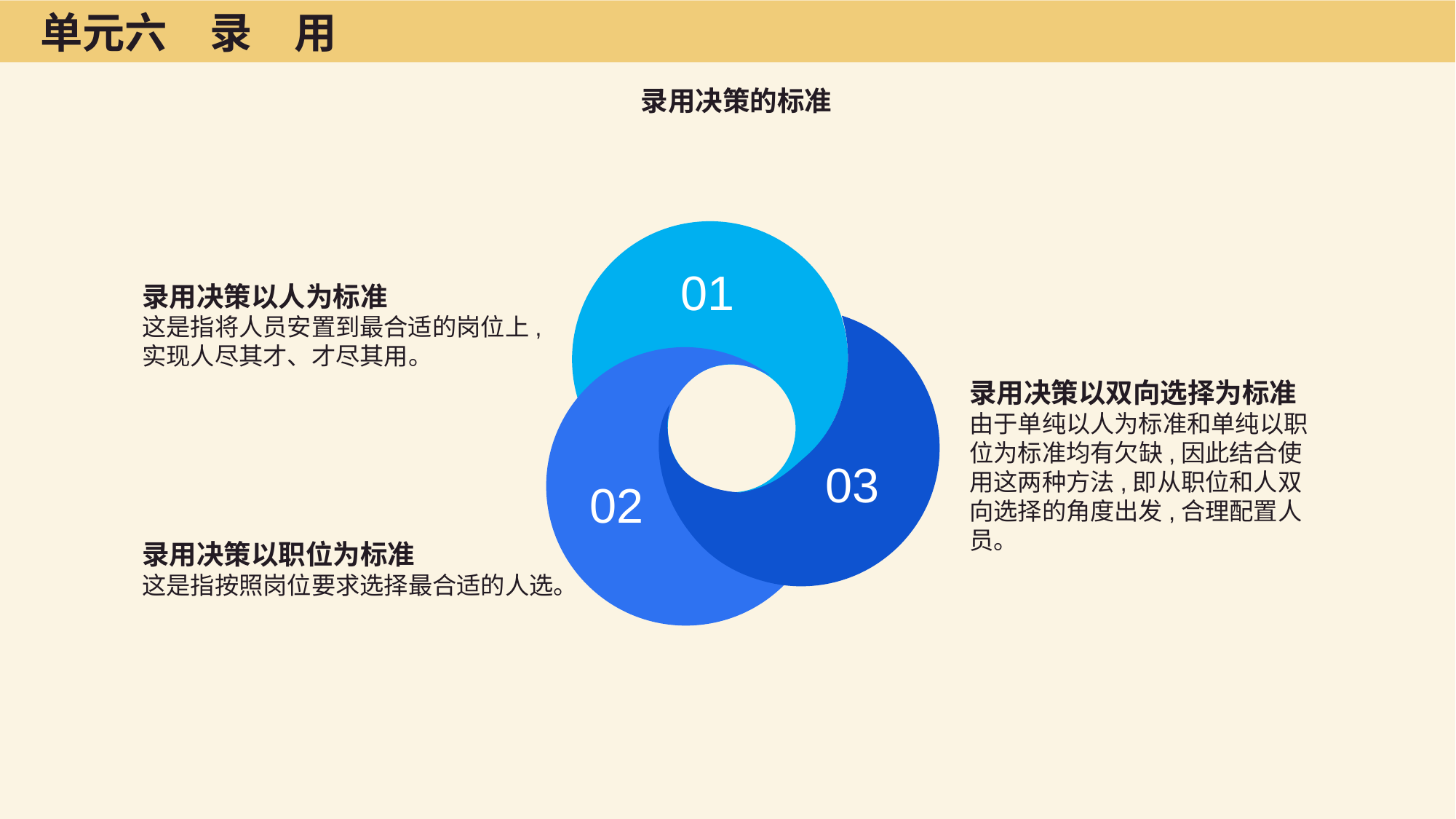

单元六　录　用
录用决策的标准

01
录用决策以人为标准
这是指将人员安置到最合适的岗位上,实现人尽其才、才尽其用。

录用决策以双向选择为标准
由于单纯以人为标准和单纯以职位为标准均有欠缺,因此结合使用这两种方法,即从职位和人双向选择的角度出发,合理配置人员。
03
02
录用决策以职位为标准
这是指按照岗位要求选择最合适的人选。